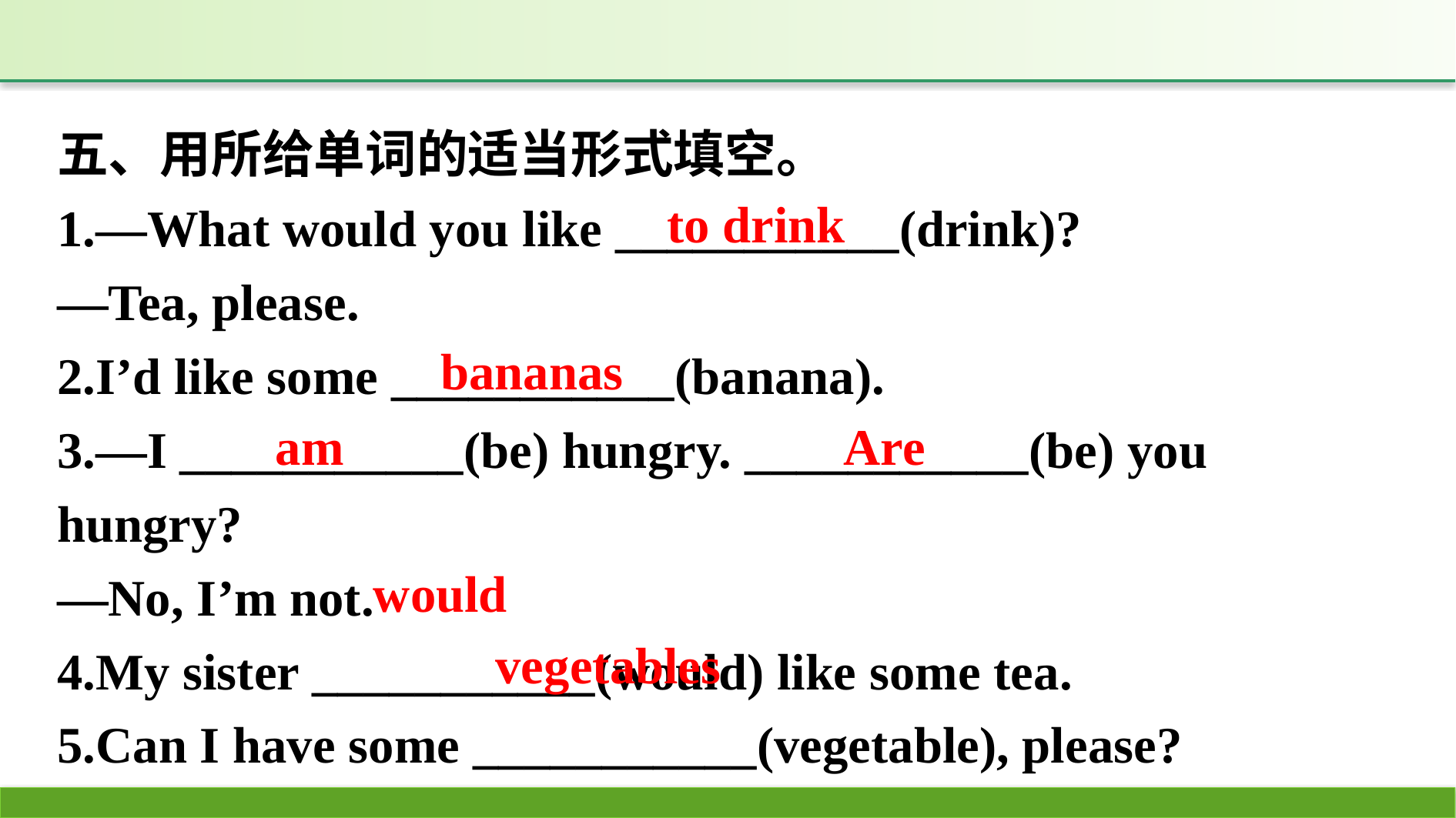

五、用所给单词的适当形式填空。
1.—What would you like ___________(drink)?
—Tea, please.
2.I’d like some ___________(banana).
3.—I ___________(be) hungry. ___________(be) you hungry?
—No, I’m not.
4.My sister ___________(would) like some tea.
5.Can I have some ___________(vegetable), please?
to drink
bananas
am
Are
would
vegetables